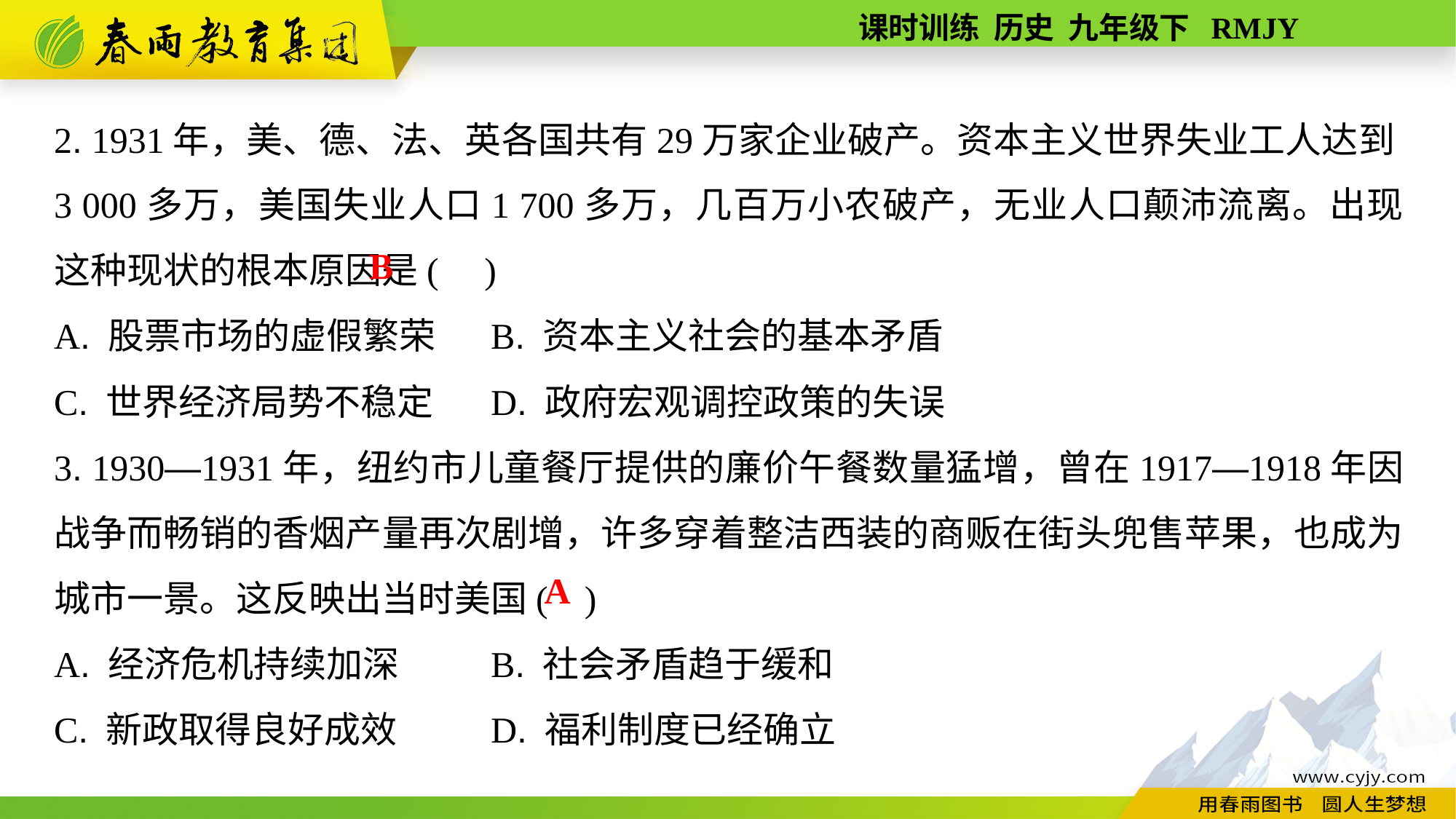

2. 1931年，美、德、法、英各国共有29万家企业破产。资本主义世界失业工人达到3 000多万，美国失业人口1 700多万，几百万小农破产，无业人口颠沛流离。出现这种现状的根本原因是(     )
A. 股票市场的虚假繁荣	B. 资本主义社会的基本矛盾
C. 世界经济局势不稳定	D. 政府宏观调控政策的失误
3. 1930—1931年，纽约市儿童餐厅提供的廉价午餐数量猛增，曾在1917—1918年因战争而畅销的香烟产量再次剧增，许多穿着整洁西装的商贩在街头兜售苹果，也成为城市一景。这反映出当时美国(    )
A. 经济危机持续加深	B. 社会矛盾趋于缓和
C. 新政取得良好成效	D. 福利制度已经确立

B
A